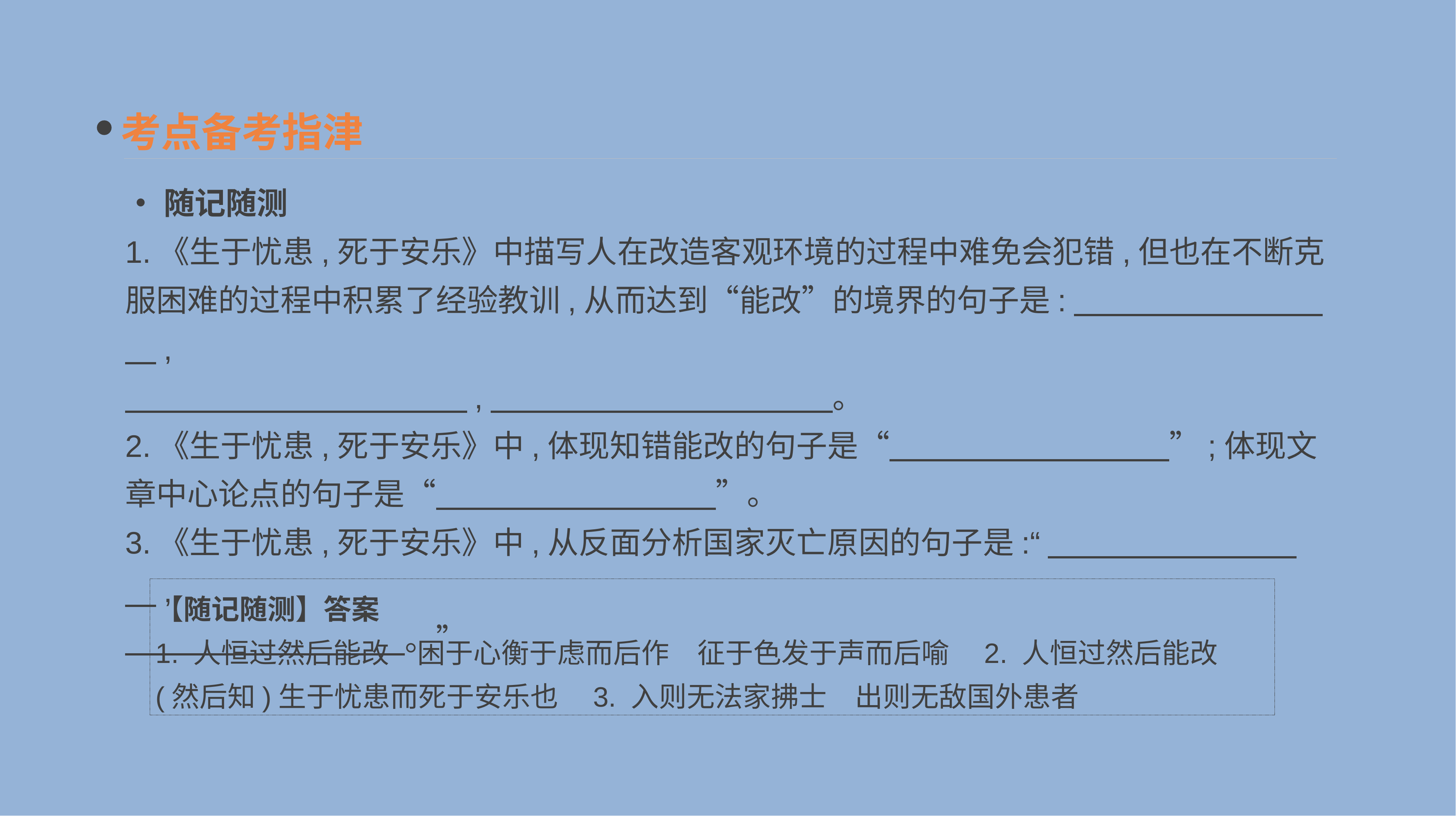

考点备考指津

•随记随测
1.《生于忧患,死于安乐》中描写人在改造客观环境的过程中难免会犯错,但也在不断克服困难的过程中积累了经验教训,从而达到“能改”的境界的句子是:　　　　　　　　　,
　　　　　　　　　　　,　　　　　　　　　　　。
2.《生于忧患,死于安乐》中,体现知错能改的句子是“　　　　　　　　　”;体现文章中心论点的句子是“　　　　　　　　　”。
3.《生于忧患,死于安乐》中,从反面分析国家灭亡原因的句子是:“　　　　　　　　　,
　　　　　　　　　。”
【随记随测】答案
1. 人恒过然后能改　困于心衡于虑而后作　征于色发于声而后喻　2. 人恒过然后能改　(然后知)生于忧患而死于安乐也　3. 入则无法家拂士　出则无敌国外患者